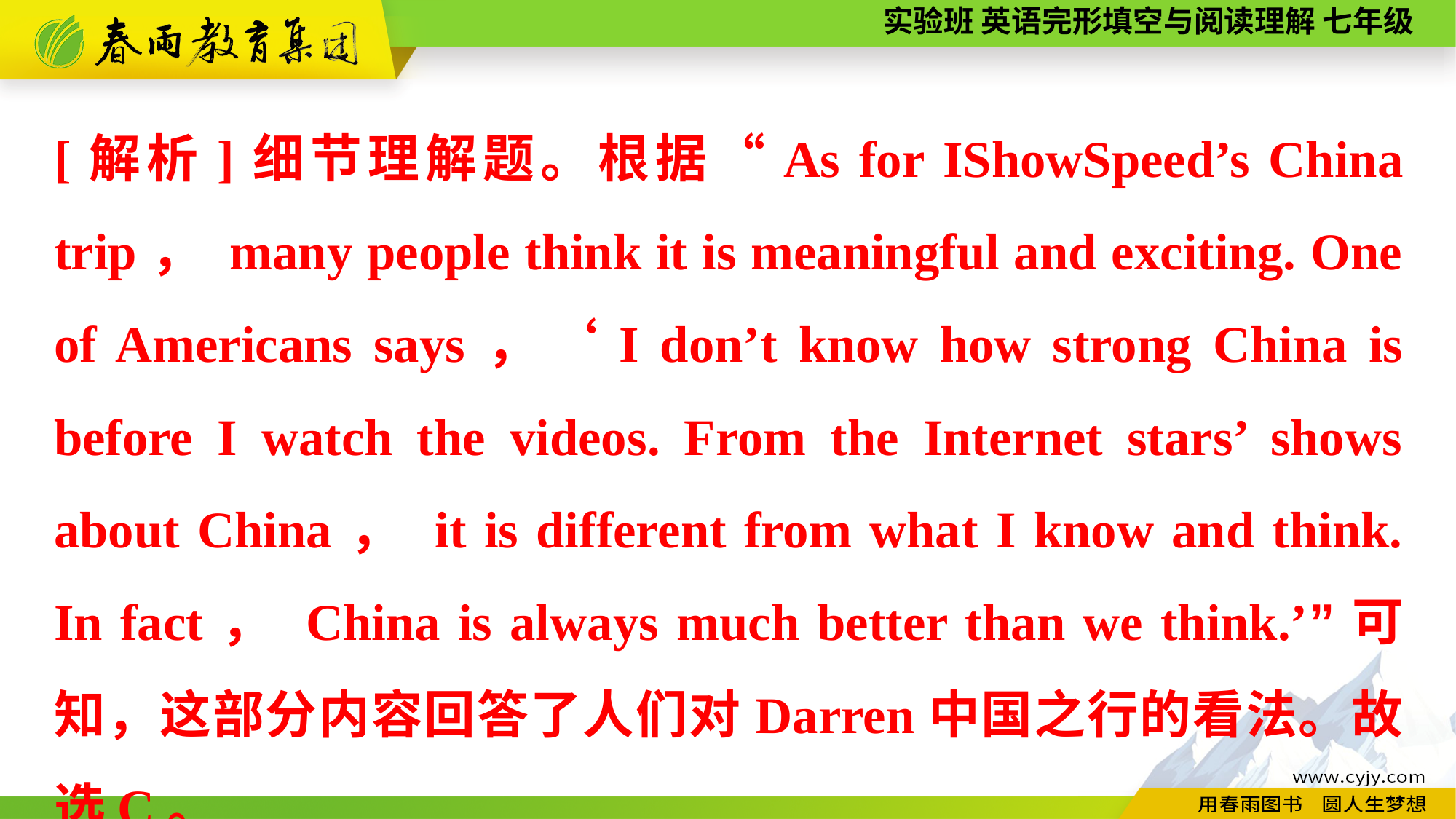

[解析]细节理解题。根据“As for IShowSpeed’s China trip， many people think it is meaningful and exciting. One of Americans says，‘I don’t know how strong China is before I watch the videos. From the Internet stars’ shows about China， it is different from what I know and think. In fact， China is always much better than we think.’”可知，这部分内容回答了人们对Darren中国之行的看法。故选C。